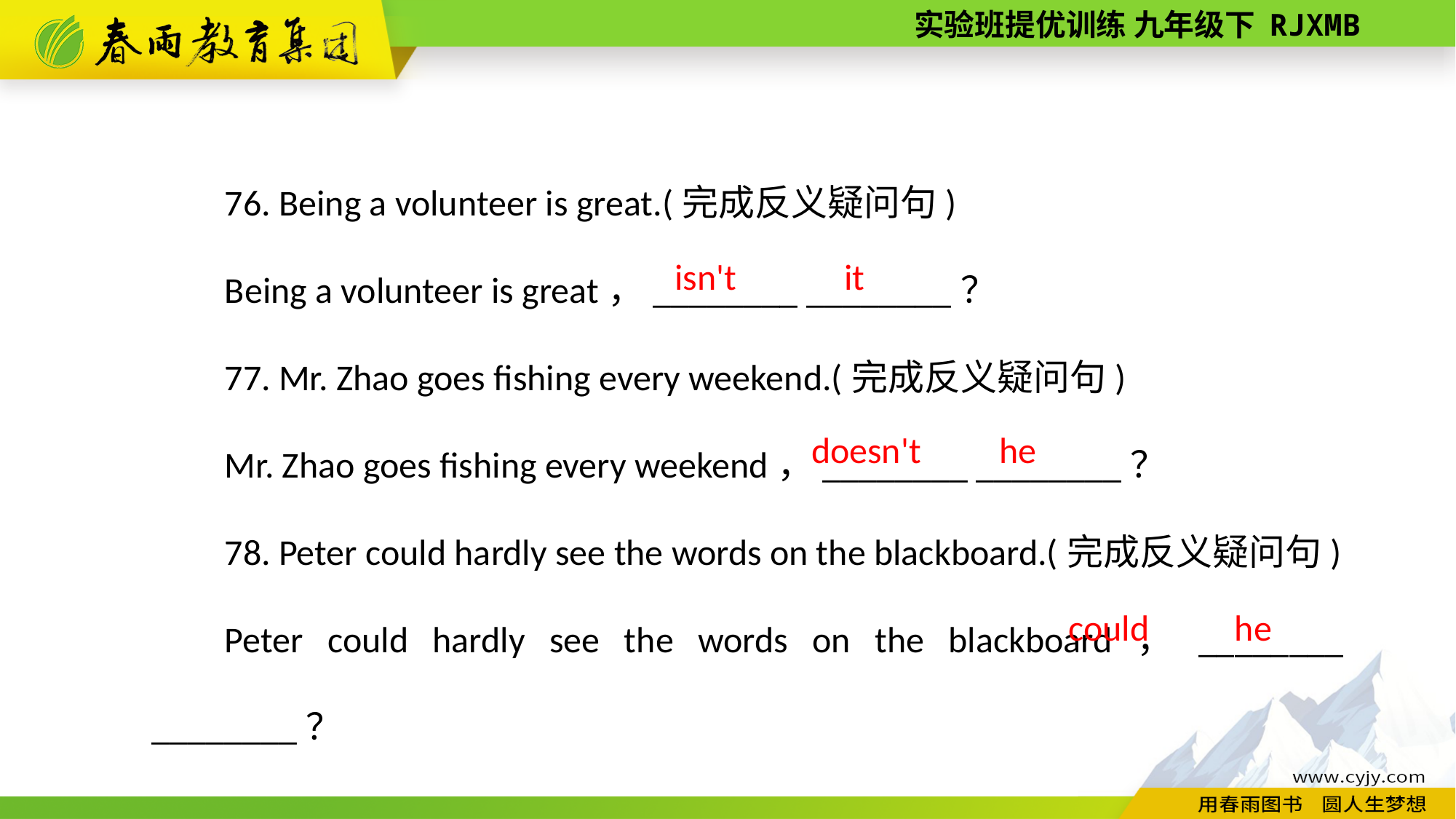

76. Being a volunteer is great.(完成反义疑问句)
Being a volunteer is great，________ ________？
77. Mr. Zhao goes fishing every weekend.(完成反义疑问句)
Mr. Zhao goes fishing every weekend，________ ________？
78. Peter could hardly see the words on the blackboard.(完成反义疑问句)
Peter could hardly see the words on the blackboard，________ ________？
it
isn't
doesn't
he
he
could